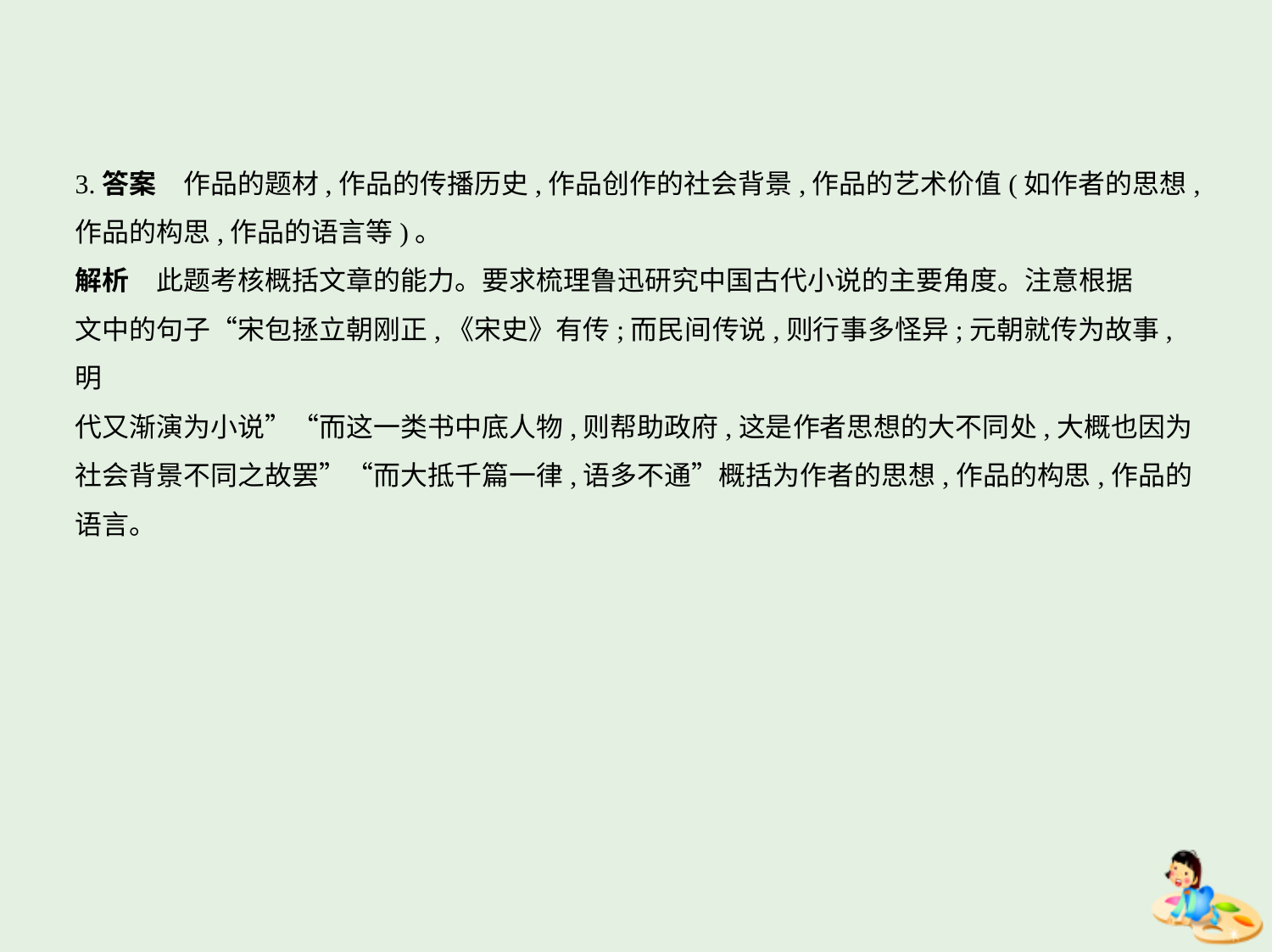

3.答案　作品的题材,作品的传播历史,作品创作的社会背景,作品的艺术价值(如作者的思想,
作品的构思,作品的语言等)。
解析　此题考核概括文章的能力。要求梳理鲁迅研究中国古代小说的主要角度。注意根据
文中的句子“宋包拯立朝刚正,《宋史》有传;而民间传说,则行事多怪异;元朝就传为故事,明
代又渐演为小说”“而这一类书中底人物,则帮助政府,这是作者思想的大不同处,大概也因为社会背景不同之故罢”“而大抵千篇一律,语多不通”概括为作者的思想,作品的构思,作品的语言。